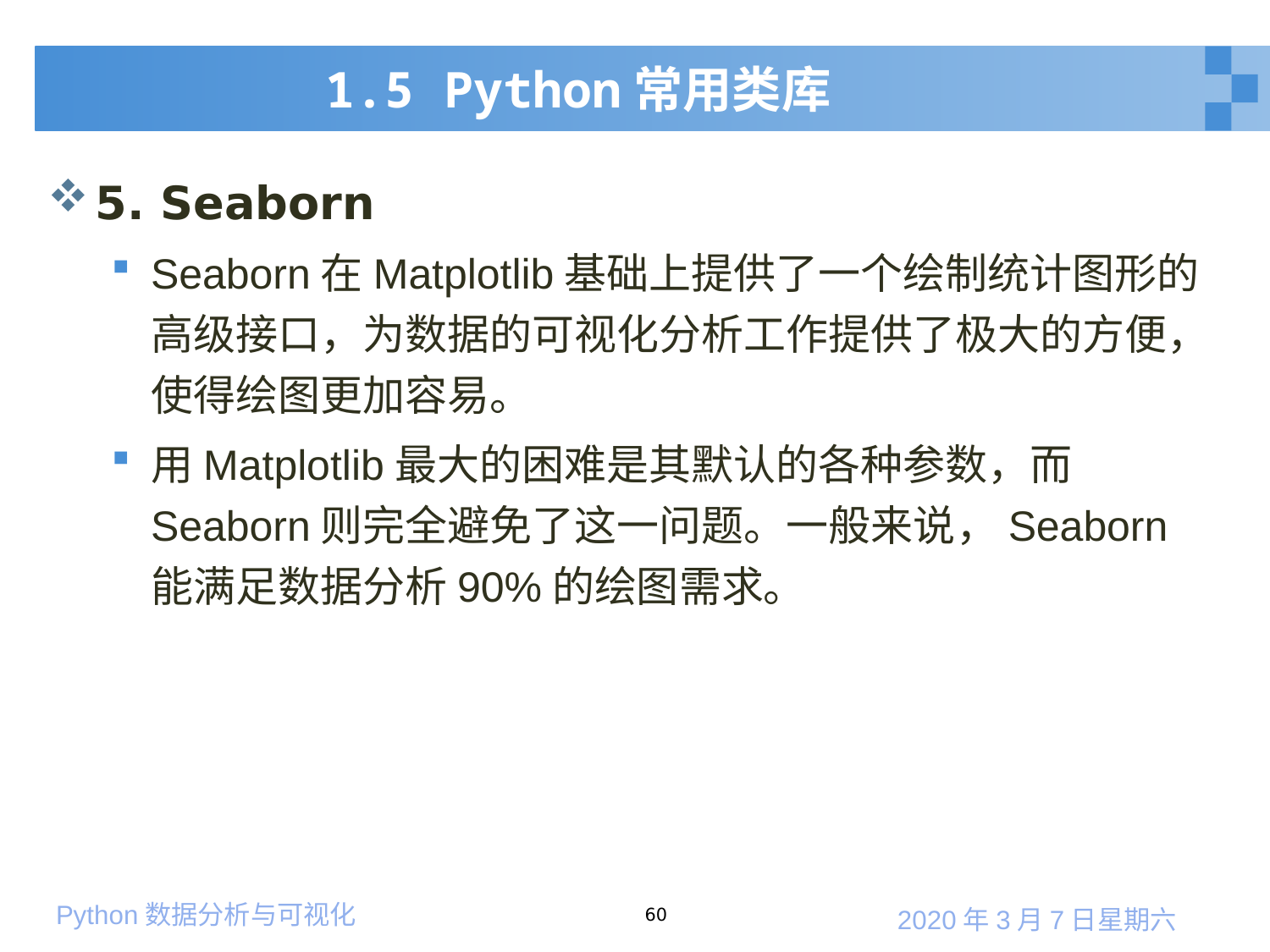

# 1.5 Python常用类库
5. Seaborn
Seaborn在Matplotlib基础上提供了一个绘制统计图形的高级接口，为数据的可视化分析工作提供了极大的方便，使得绘图更加容易。
用Matplotlib最大的困难是其默认的各种参数，而Seaborn则完全避免了这一问题。一般来说，Seaborn能满足数据分析90%的绘图需求。

60
2020年3月7日星期六